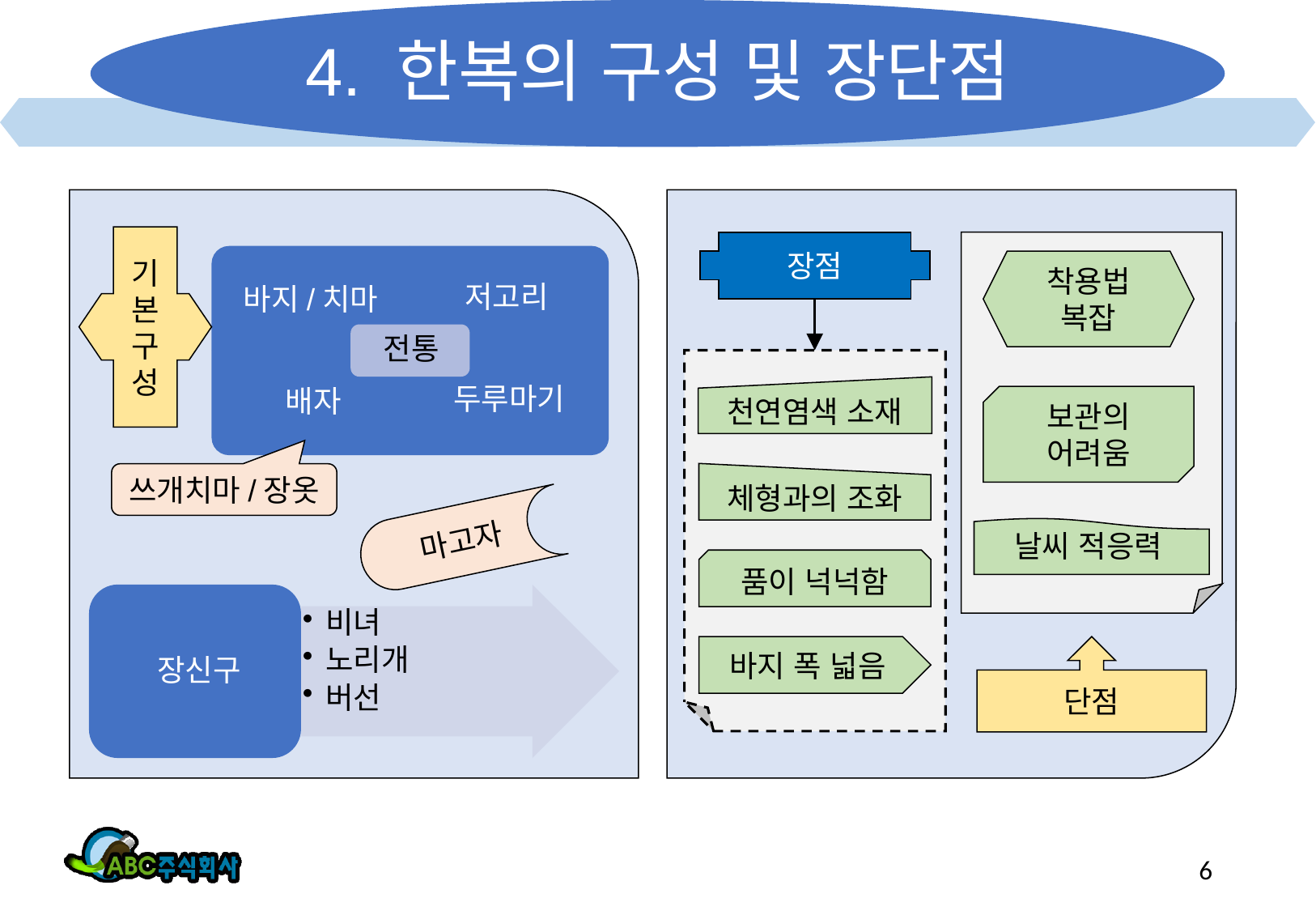

# 4. 한복의 구성 및 장단점

기본
구성

장점
바지/치마
저고리
배자
두루마기
전통
착용법 복잡

천연염색 소재
보관의 어려움
체형과의 조화
쓰개치마/장옷
마고자

날씨 적응력
품이 넉넉함
비녀
노리개
버선
장신구
바지 폭 넓음
단점
6